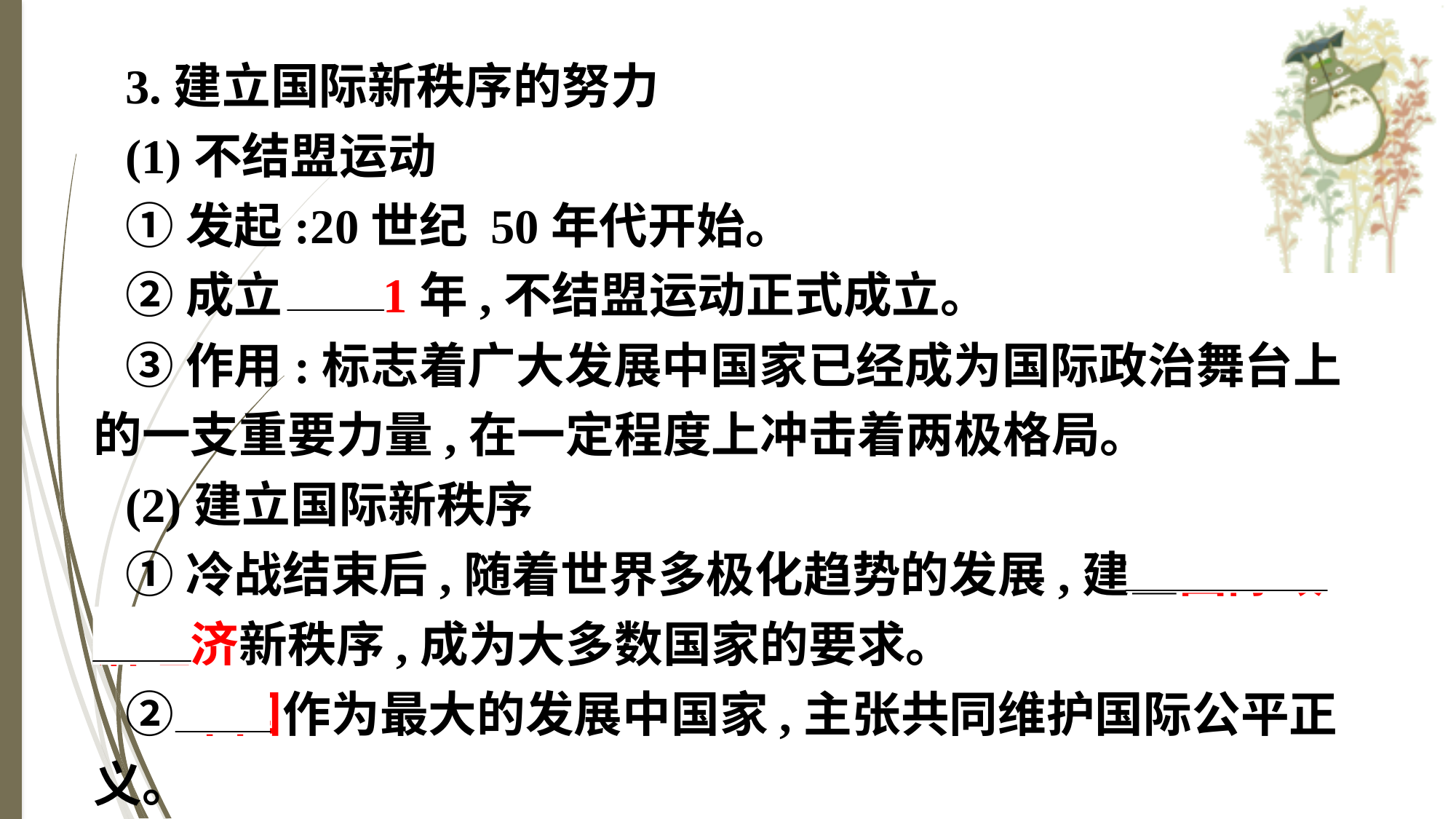

3.建立国际新秩序的努力
(1)不结盟运动
①发起:20世纪 50年代开始。
②成立:1961年,不结盟运动正式成立。
③作用:标志着广大发展中国家已经成为国际政治舞台上的一支重要力量,在一定程度上冲击着两极格局。
(2)建立国际新秩序
①冷战结束后,随着世界多极化趋势的发展,建立国际政治经济新秩序,成为大多数国家的要求。
②中国作为最大的发展中国家,主张共同维护国际公平正义。